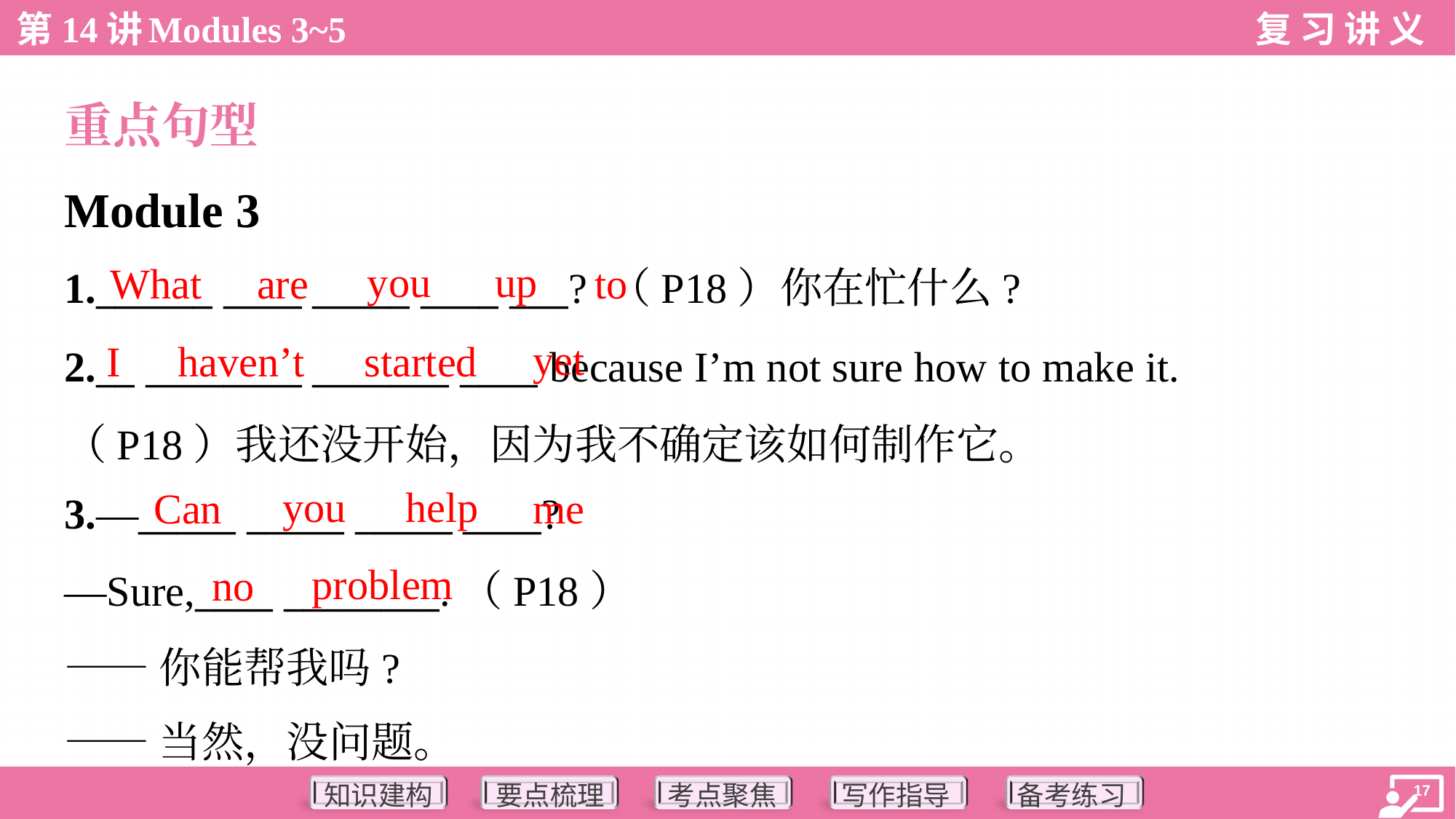

重点句型
Module 3
you
up
What
are
to
1.______ ____ _____ ____ ___? （P18）你在忙什么?
yet
I
haven’t
started
2.__ ________ _______ ____ because I’m not sure how to make it.
（P18）我还没开始，因为我不确定该如何制作它。
you
help
Can
me
3.—_____ _____ _____ ____?
—Sure,____ ________.（P18）
——你能帮我吗?
——当然，没问题。
problem
no